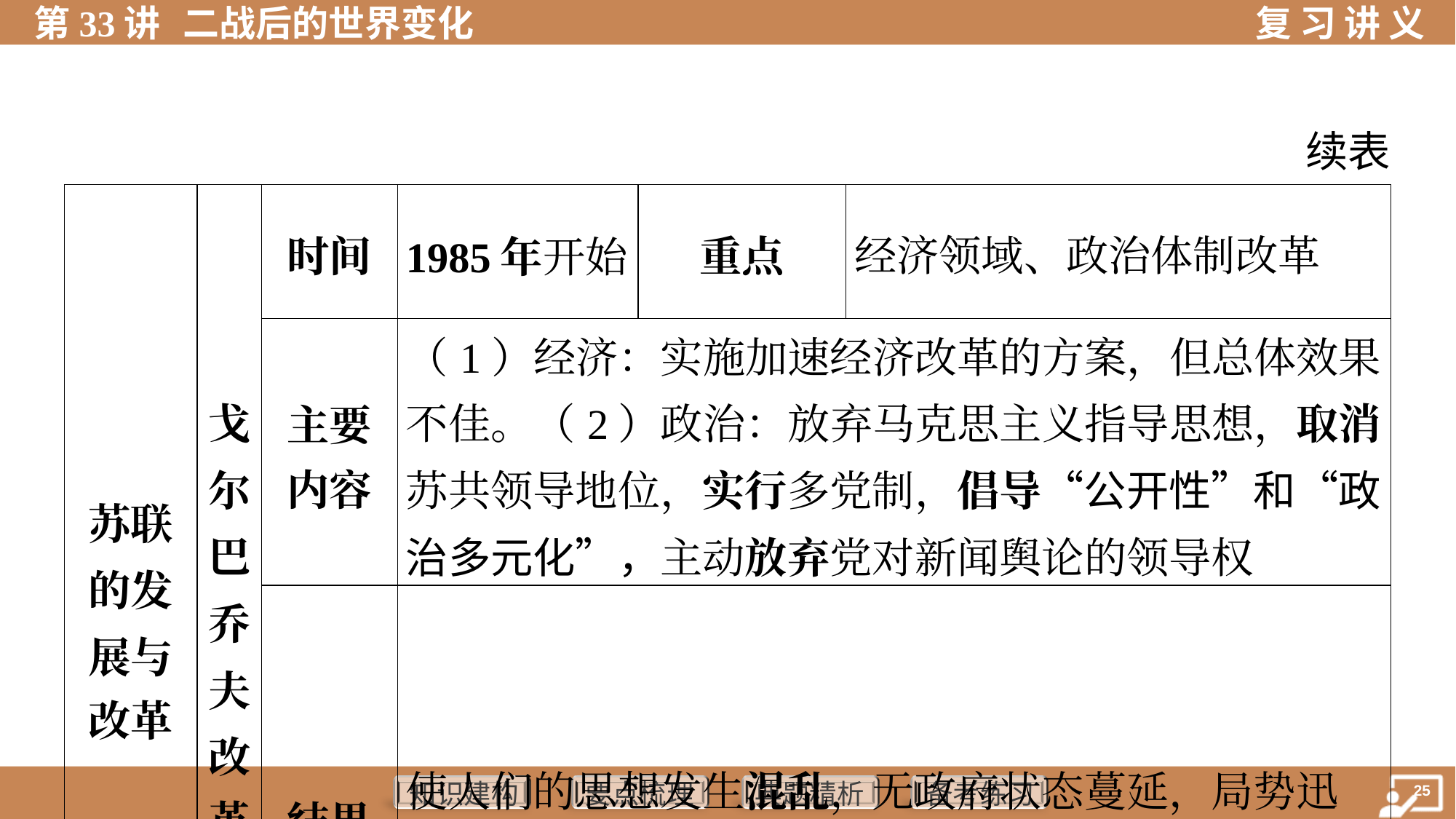

续表
| 苏联 的发 展与 改革 | 戈 尔 巴 乔 夫 改 革 | 时间 | 1985年开始 | 重点 | 经济领域、政治体制改革 |  |
| --- | --- | --- | --- | --- | --- | --- |
|  |  | 主要 内容 | （1）经济：实施加速经济改革的方案，但总体效果 不佳。（2）政治：放弃马克思主义指导思想，取消 苏共领导地位，实行多党制，倡导“公开性”和“政治多元化”，主动放弃党对新闻舆论的领导权 |  |  |  |
|  |  | 结果 | 使人们的思想发生混乱，无政府状态蔓延，局势迅 速失控，各加盟共和国的分离趋势也随之加剧 |  |  |  |